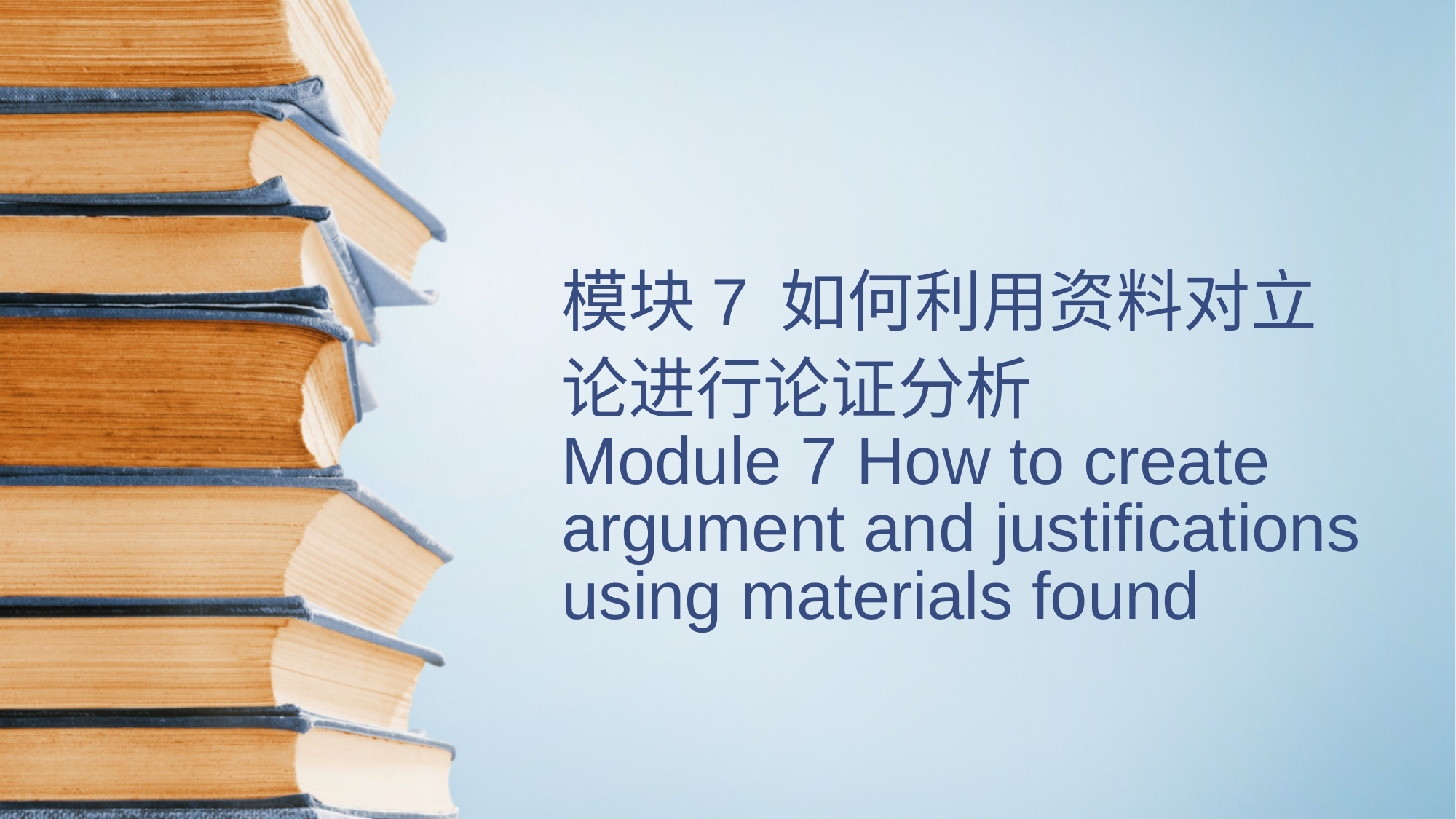

# 模块7 如何利用资料对立论进行论证分析 Module 7 How to create argument and justifications using materials found